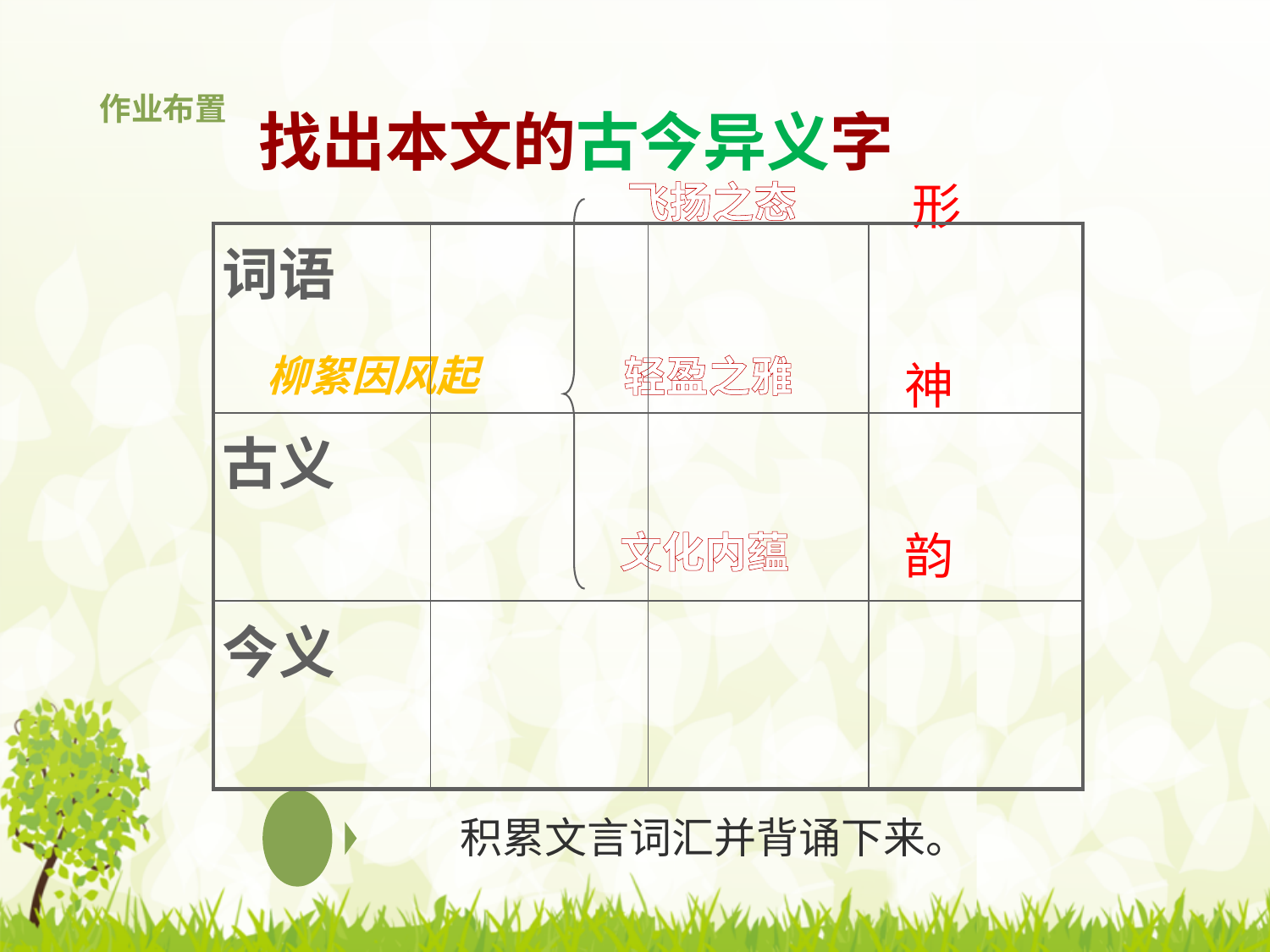

作业布置
     找出本文的古今异义字
飞扬之态
形

柳絮因风起
轻盈之雅
神
文化内蕴
韵
| 词语 |  |  |  |
| --- | --- | --- | --- |
| 古义 |  |  |  |
| 今义 |  |  |  |
积累文言词汇并背诵下来。